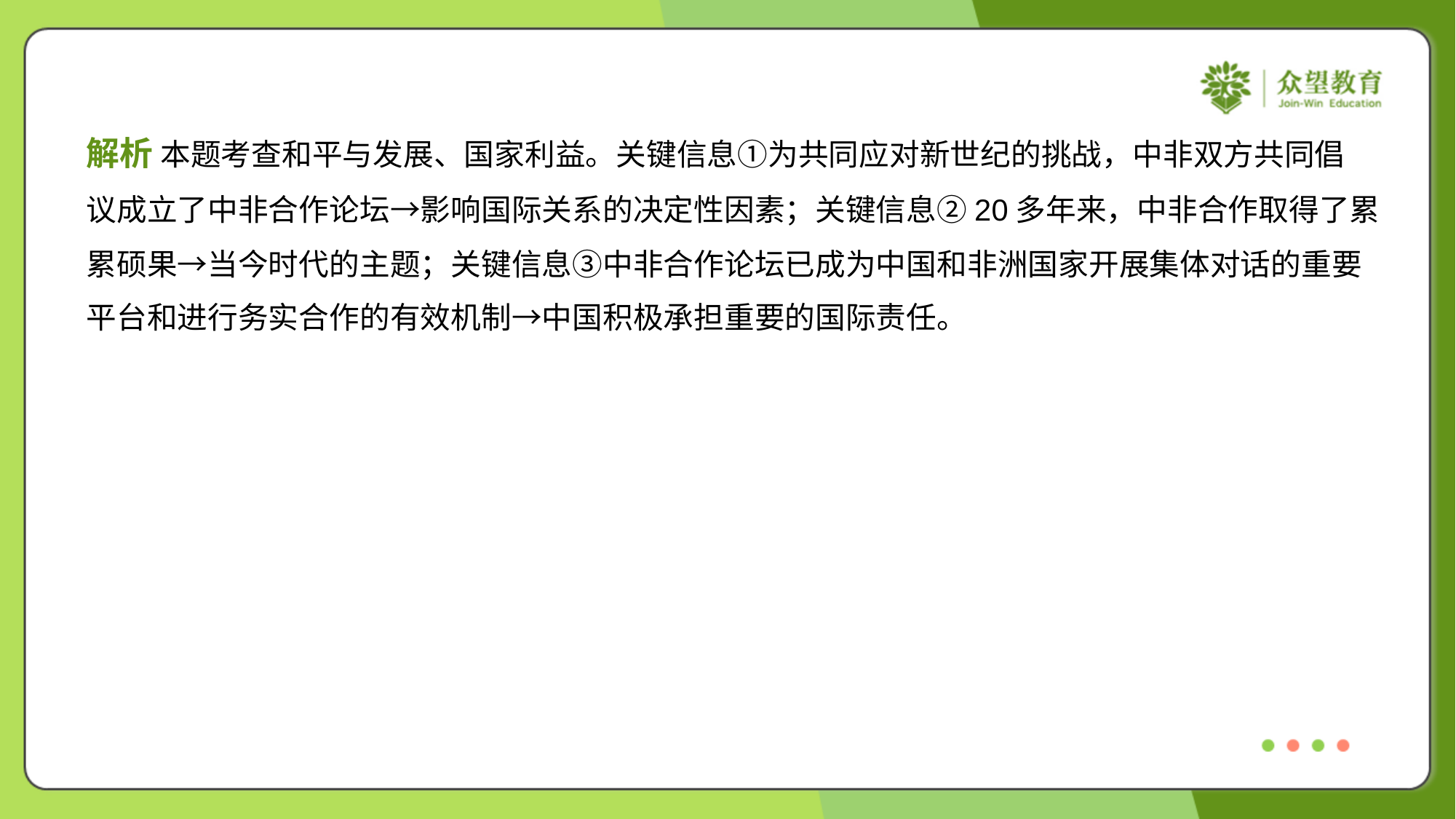

解析 本题考查和平与发展、国家利益。关键信息①为共同应对新世纪的挑战，中非双方共同倡
议成立了中非合作论坛→影响国际关系的决定性因素；关键信息②20多年来，中非合作取得了累
累硕果→当今时代的主题；关键信息③中非合作论坛已成为中国和非洲国家开展集体对话的重要
平台和进行务实合作的有效机制→中国积极承担重要的国际责任。